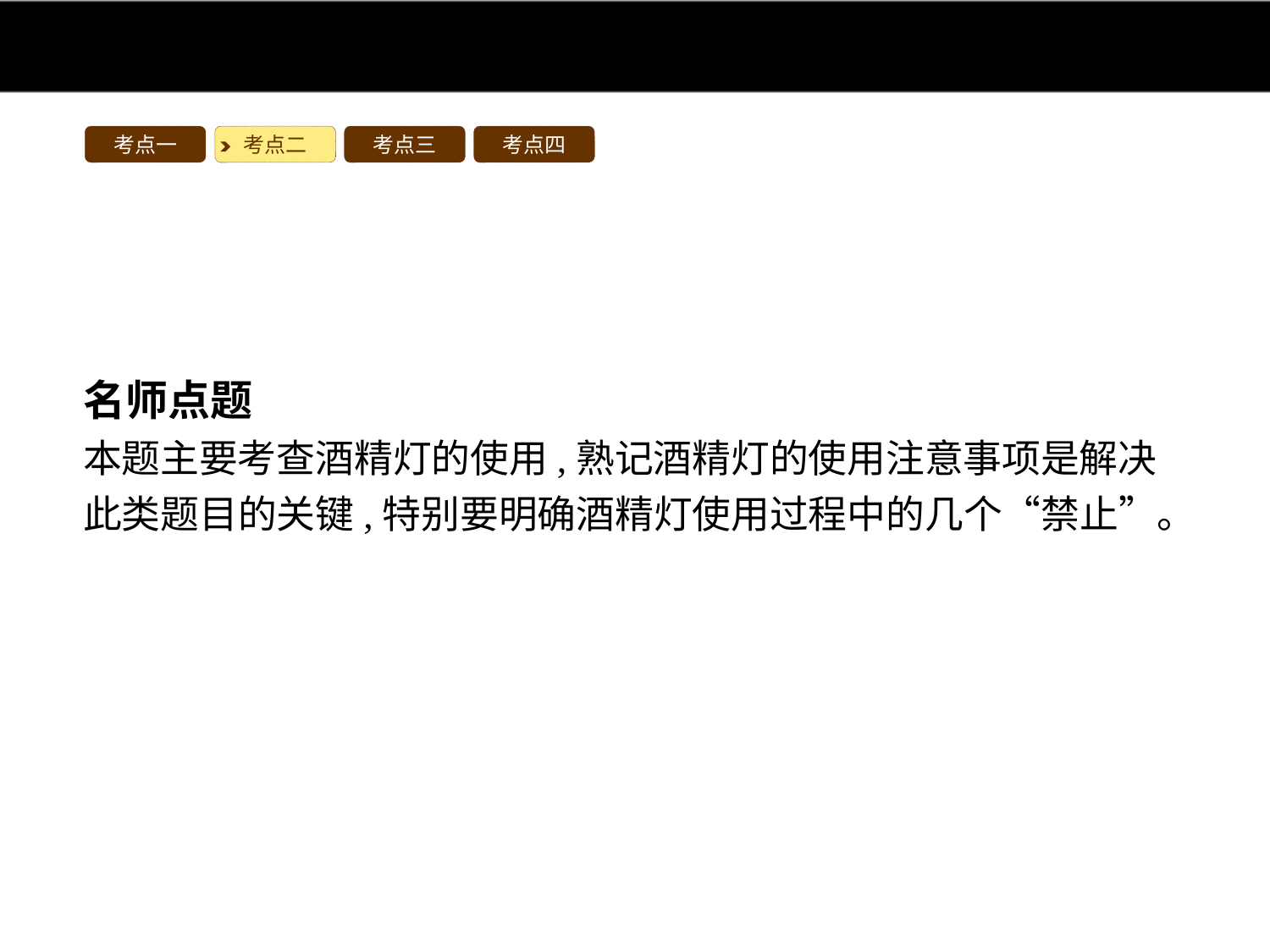

考点一
考点二
考点三
考点四

名师点题
本题主要考查酒精灯的使用,熟记酒精灯的使用注意事项是解决此类题目的关键,特别要明确酒精灯使用过程中的几个“禁止”。